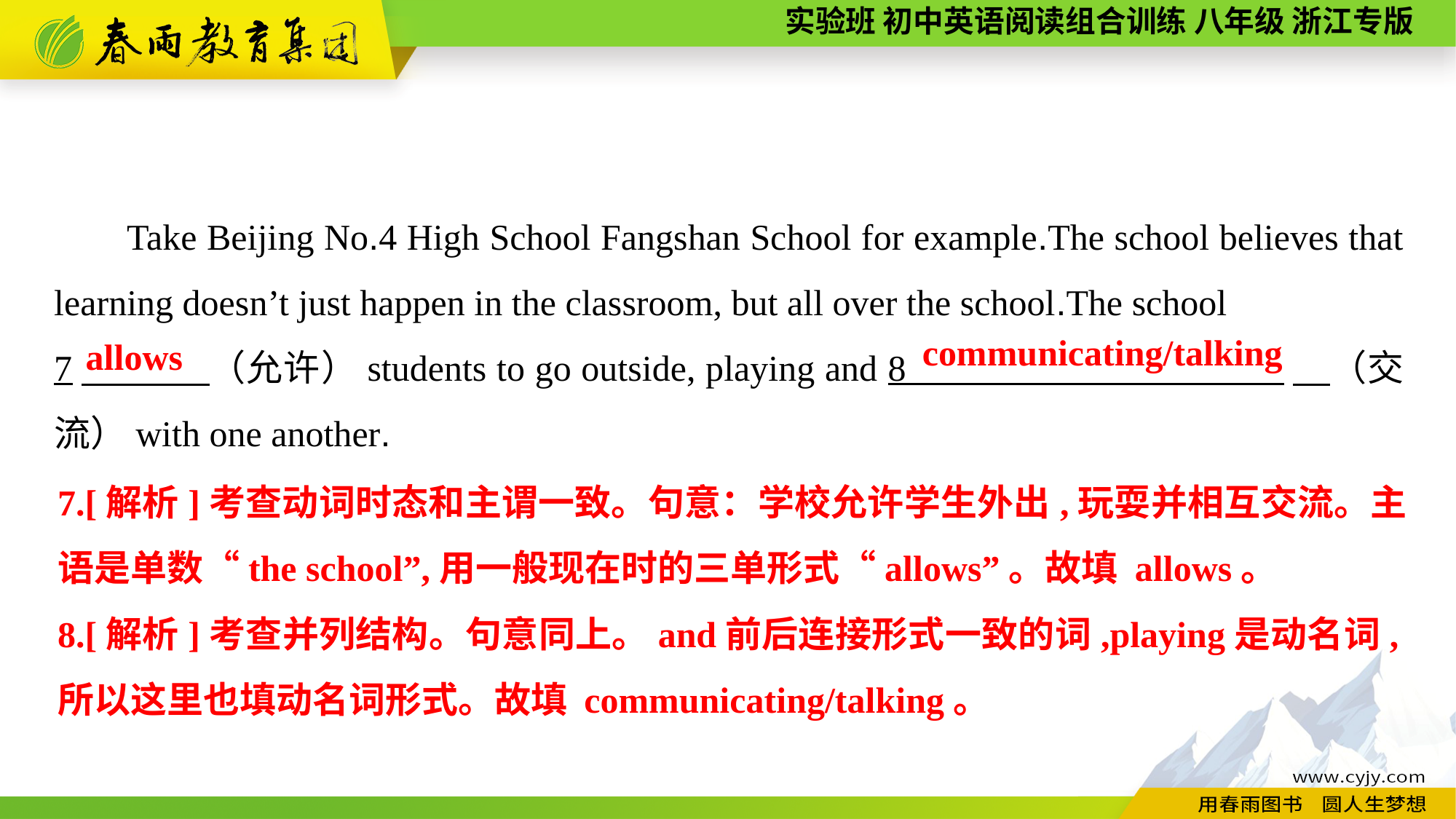

Take Beijing No.4 High School Fangshan School for example.The school believes that learning doesn’t just happen in the classroom, but all over the school.The school
7　          （允许）students to go outside, playing and 8                                      　（交流）with one another.
communicating/talking
allows
7.[解析]考查动词时态和主谓一致。句意：学校允许学生外出,玩耍并相互交流。主语是单数“the school”,用一般现在时的三单形式“allows”。故填 allows。
8.[解析]考查并列结构。句意同上。and前后连接形式一致的词,playing是动名词,所以这里也填动名词形式。故填 communicating/talking。